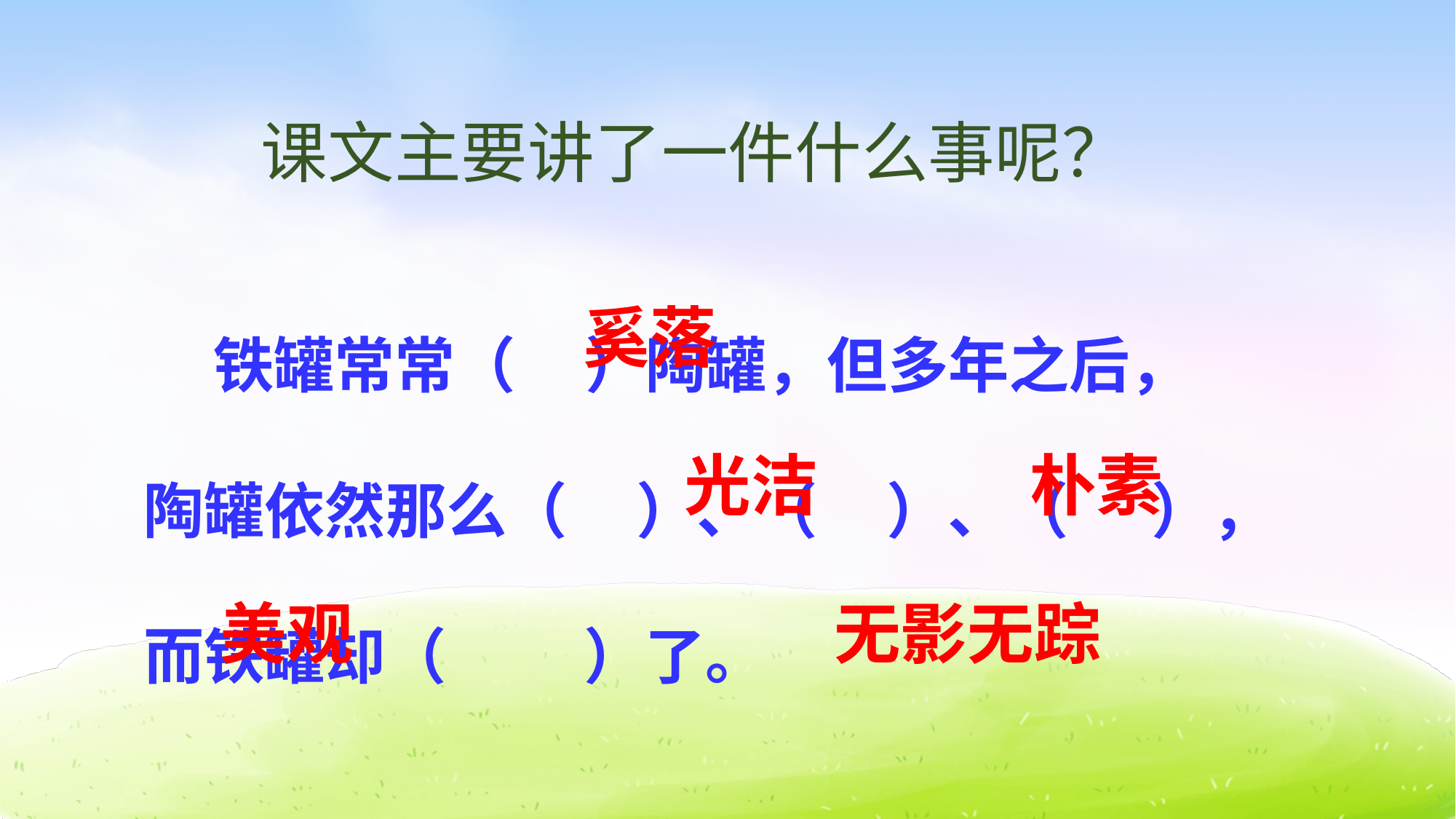

课文主要讲了一件什么事呢？
    铁罐常常（     ）陶罐，但多年之后，陶罐依然那么（     ）、（     ）、（      ），而铁罐却（          ）了。
奚落
光洁
朴素
美观
无影无踪